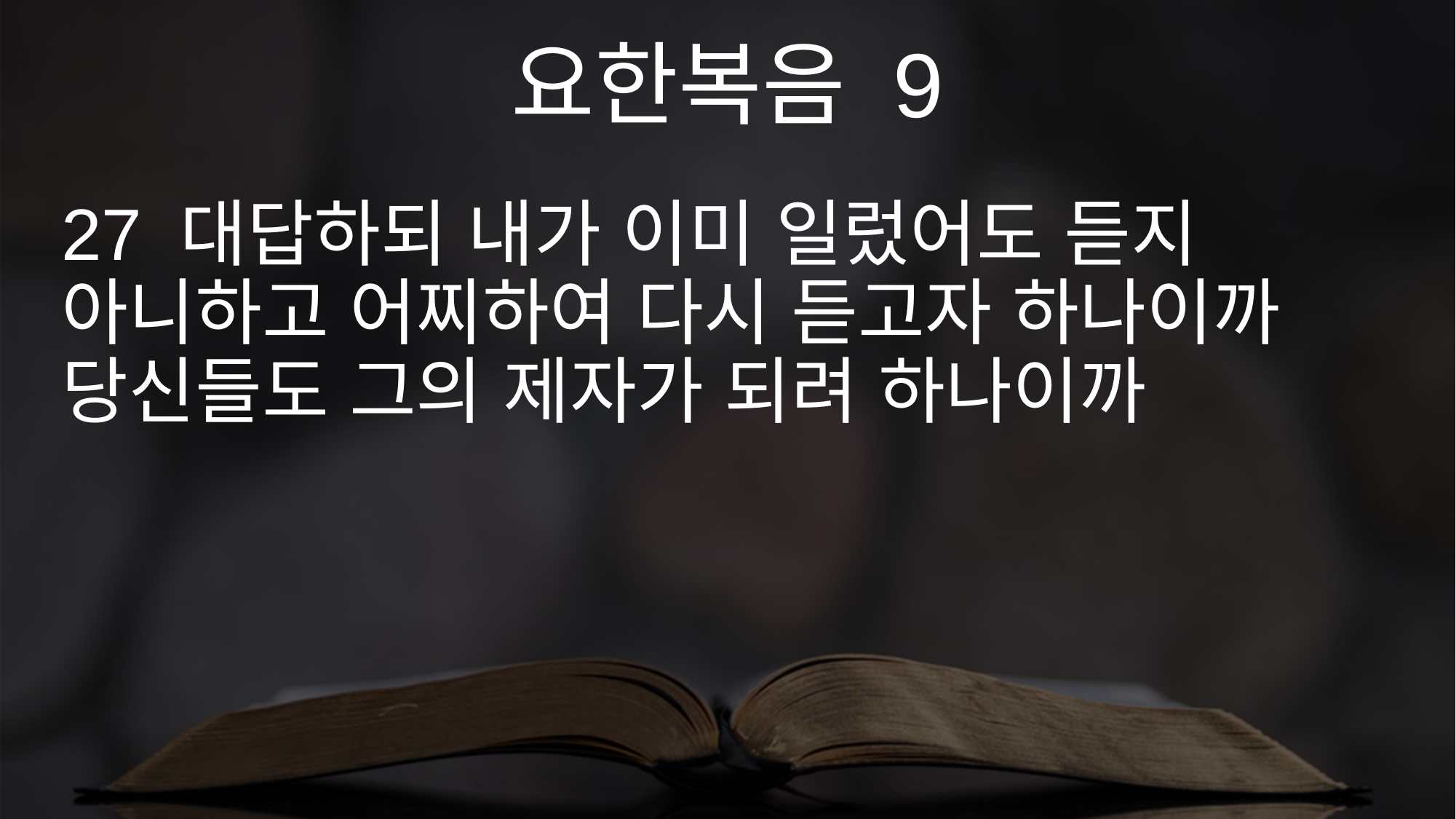

요한복음 9
27 대답하되 내가 이미 일렀어도 듣지 아니하고 어찌하여 다시 듣고자 하나이까 당신들도 그의 제자가 되려 하나이까